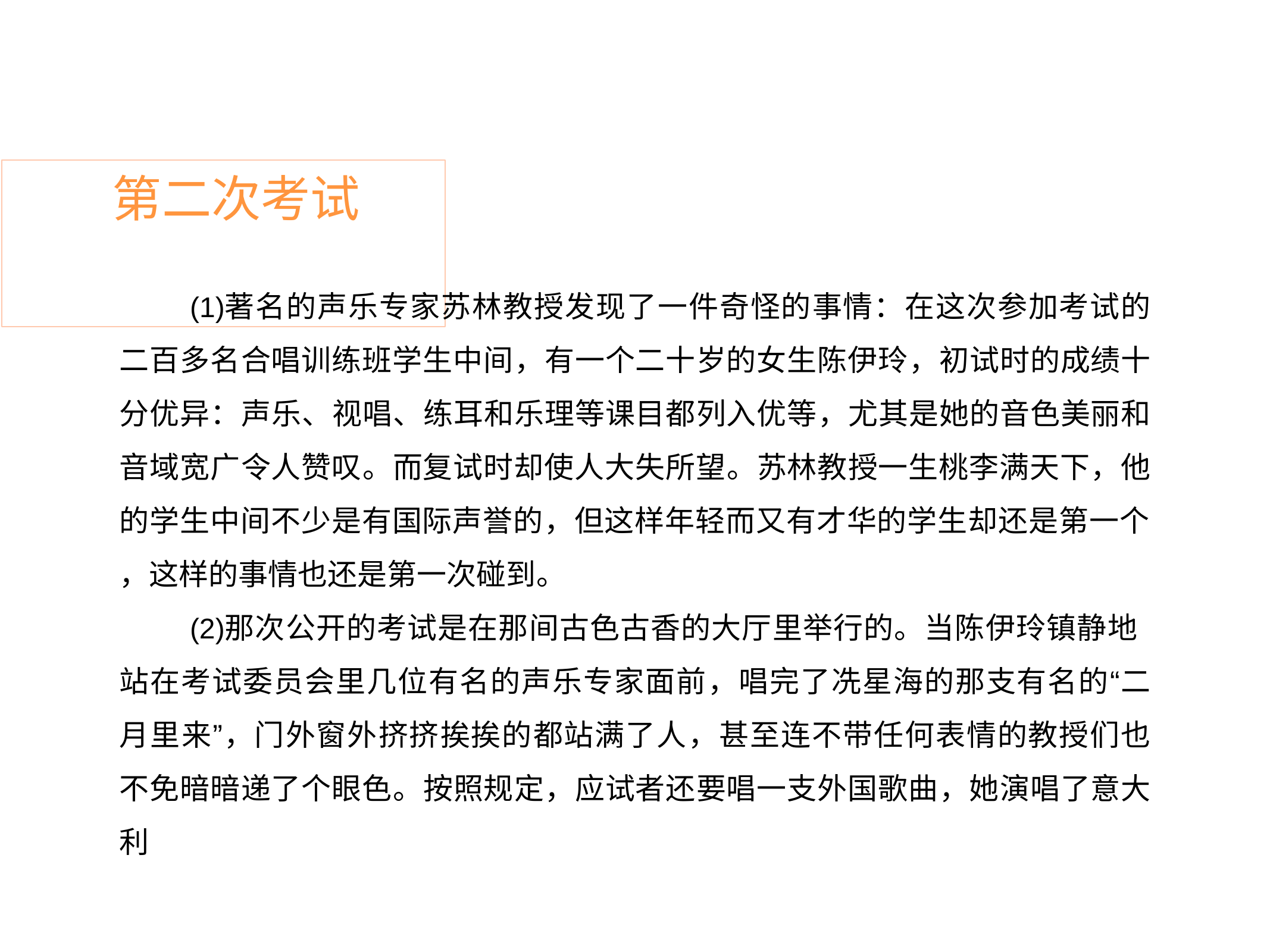

# 第二次考试
著名的声乐专家苏林教授发现了一件奇怪的事情：在这次参加考试的 二百多名合唱训练班学生中间，有一个二十岁的女生陈伊玲，初试时的成绩十 分优异：声乐、视唱、练耳和乐理等课目都列入优等，尤其是她的音色美丽和 音域宽广令人赞叹。而复试时却使人大失所望。苏林教授一生桃李满天下，他 的学生中间不少是有国际声誉的，但这样年轻而又有才华的学生却还是第一个
，这样的事情也还是第一次碰到。
那次公开的考试是在那间古色古香的大厅里举行的。当陈伊玲镇静地
站在考试委员会里几位有名的声乐专家面前，唱完了冼星海的那支有名的“二 月里来”，门外窗外挤挤挨挨的都站满了人，甚至连不带任何表情的教授们也 不免暗暗递了个眼色。按照规定，应试者还要唱一支外国歌曲，她演唱了意大 利